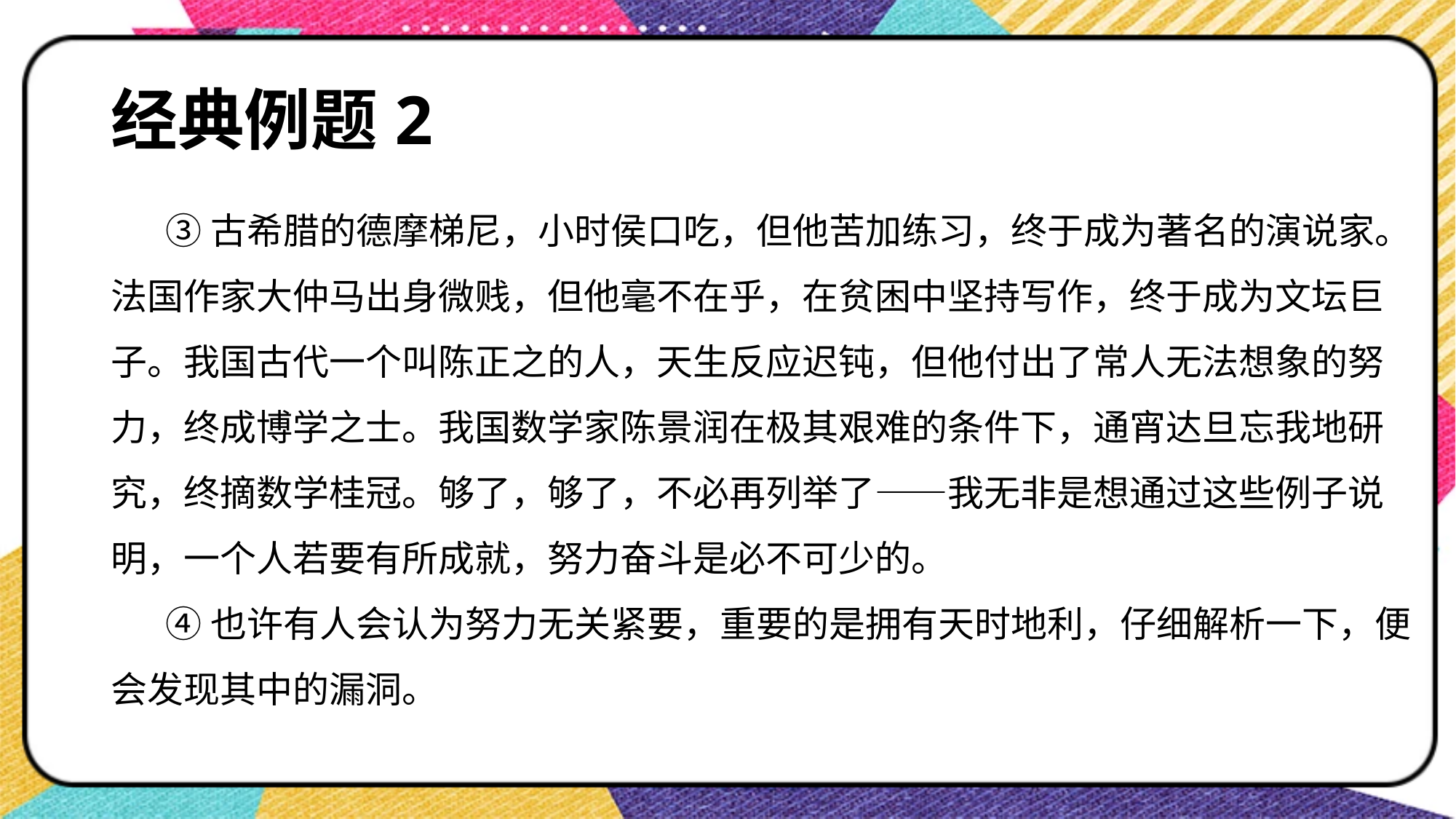

# 经典例题2

③古希腊的德摩梯尼，小时侯口吃，但他苦加练习，终于成为著名的演说家。法国作家大仲马出身微贱，但他毫不在乎，在贫困中坚持写作，终于成为文坛巨子。我国古代一个叫陈正之的人，天生反应迟钝，但他付出了常人无法想象的努力，终成博学之士。我国数学家陈景润在极其艰难的条件下，通宵达旦忘我地研究，终摘数学桂冠。够了，够了，不必再列举了——我无非是想通过这些例子说明，一个人若要有所成就，努力奋斗是必不可少的。
④也许有人会认为努力无关紧要，重要的是拥有天时地利，仔细解析一下，便会发现其中的漏洞。